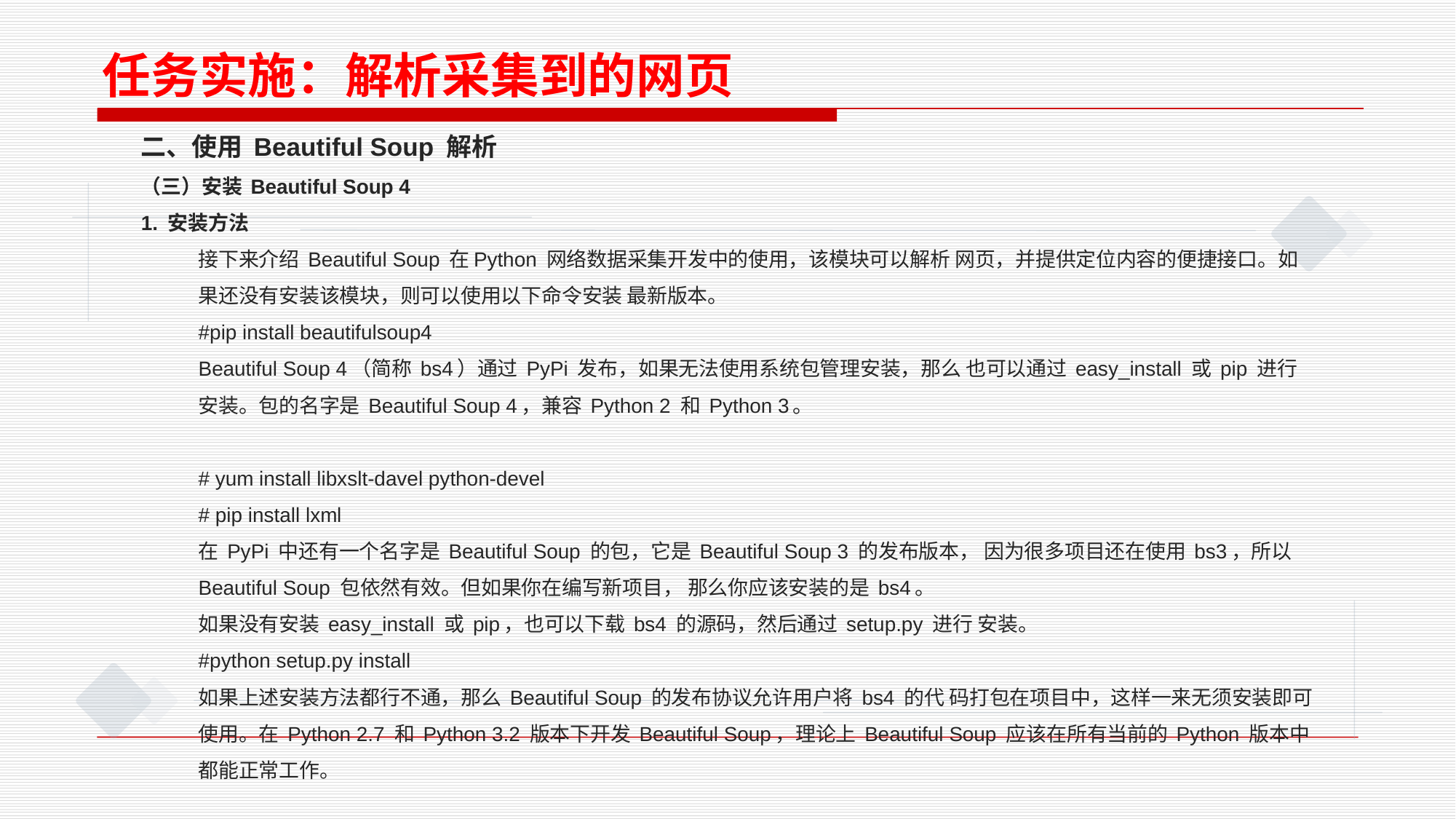

任务实施：解析采集到的网页
二、使用 Beautiful Soup 解析
（三）安装 Beautiful Soup 4
1. 安装方法
接下来介绍 Beautiful Soup 在Python 网络数据采集开发中的使用，该模块可以解析 网页，并提供定位内容的便捷接口。如果还没有安装该模块，则可以使用以下命令安装 最新版本。
#pip install beautifulsoup4
Beautiful Soup 4（简称 bs4）通过 PyPi 发布，如果无法使用系统包管理安装，那么 也可以通过 easy_install 或 pip 进行安装。包的名字是 Beautiful Soup 4，兼容 Python 2 和 Python 3。

# yum install libxslt-davel python-devel
# pip install lxml
在 PyPi 中还有一个名字是 Beautiful Soup 的包，它是 Beautiful Soup 3 的发布版本， 因为很多项目还在使用 bs3，所以 Beautiful Soup 包依然有效。但如果你在编写新项目， 那么你应该安装的是 bs4。
如果没有安装 easy_install 或 pip，也可以下载 bs4 的源码，然后通过 setup.py 进行 安装。
#python setup.py install
如果上述安装方法都行不通，那么 Beautiful Soup 的发布协议允许用户将 bs4 的代 码打包在项目中，这样一来无须安装即可使用。在 Python 2.7 和 Python 3.2 版本下开发 Beautiful Soup，理论上 Beautiful Soup 应该在所有当前的 Python 版本中都能正常工作。